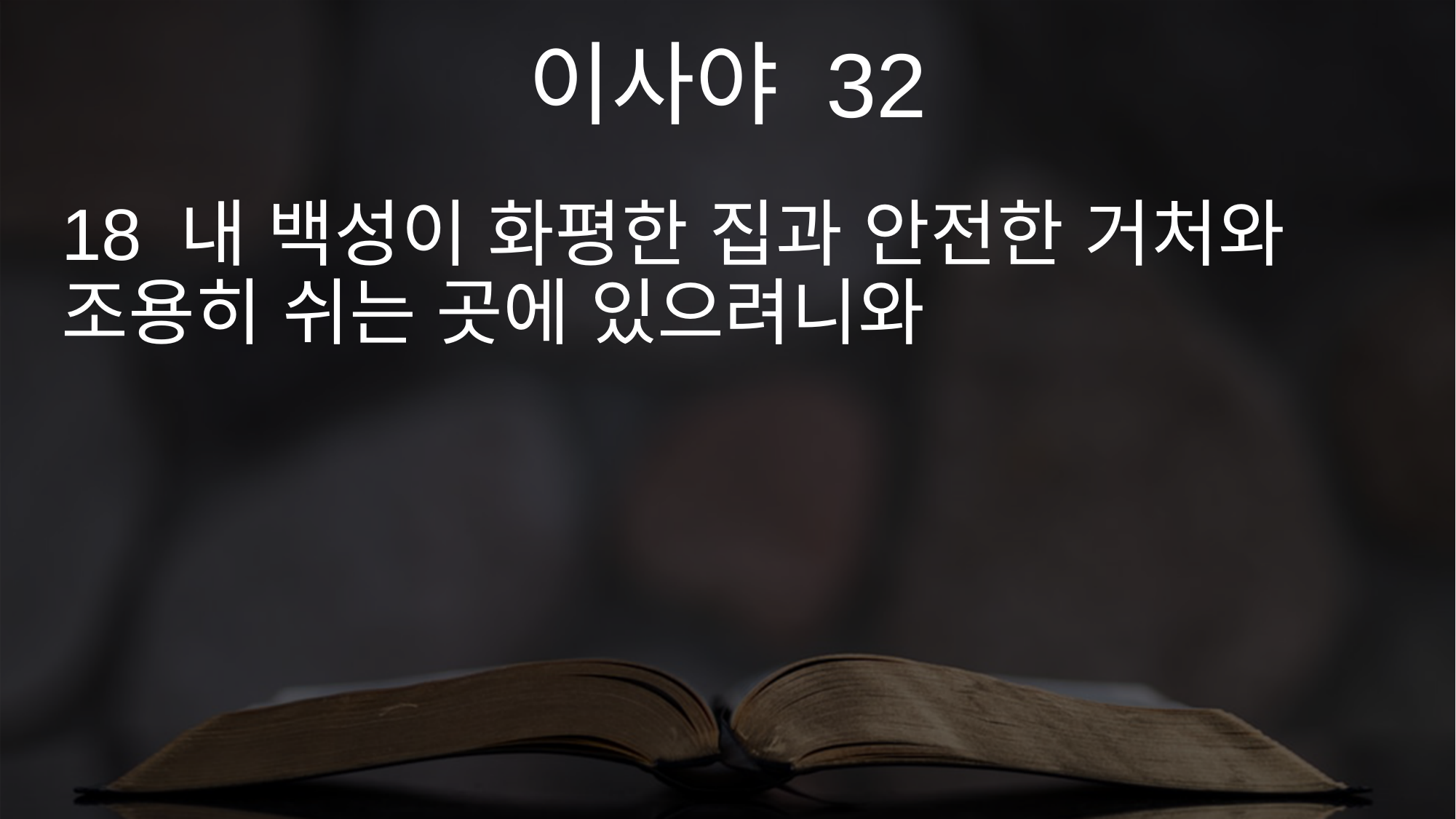

이사야 32
18 내 백성이 화평한 집과 안전한 거처와 조용히 쉬는 곳에 있으려니와